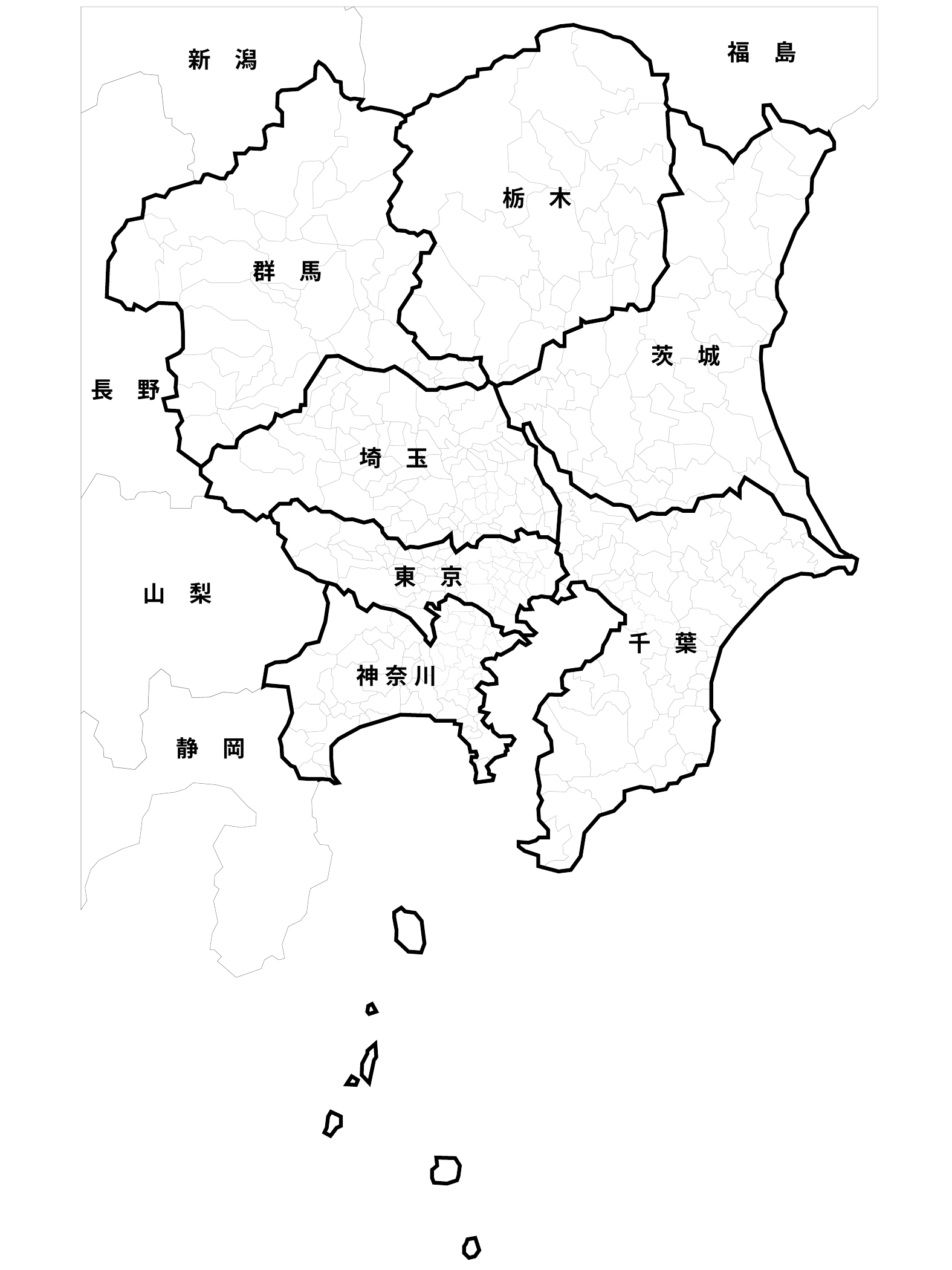

栃　木
福　島
新　潟
長　野
山　梨
静　岡

群　馬

茨　城

埼　玉

千　葉

東　京

神 奈 川